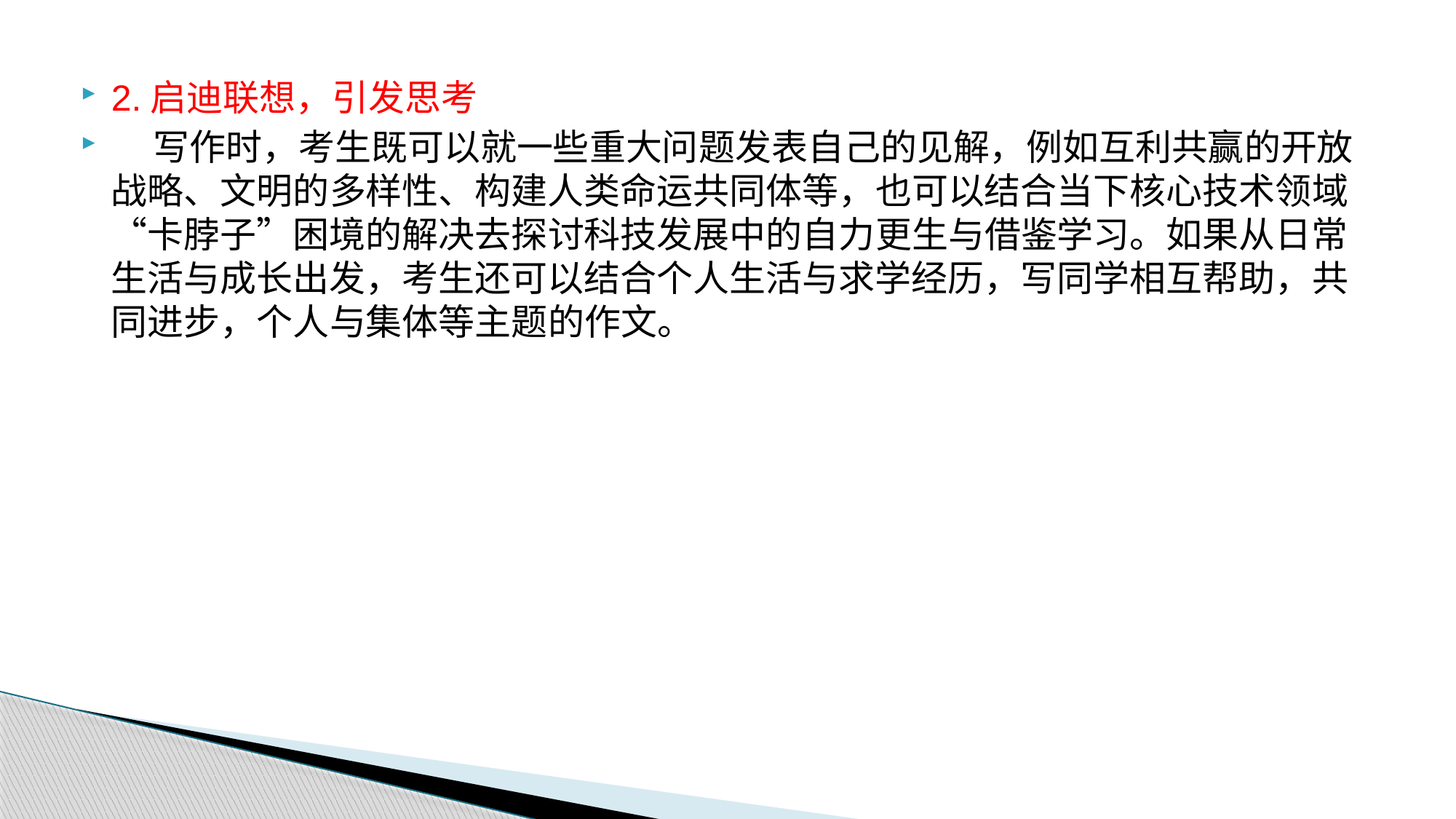

2.启迪联想，引发思考
    写作时，考生既可以就一些重大问题发表自己的见解，例如互利共赢的开放战略、文明的多样性、构建人类命运共同体等，也可以结合当下核心技术领域“卡脖子”困境的解决去探讨科技发展中的自力更生与借鉴学习。如果从日常生活与成长出发，考生还可以结合个人生活与求学经历，写同学相互帮助，共同进步，个人与集体等主题的作文。